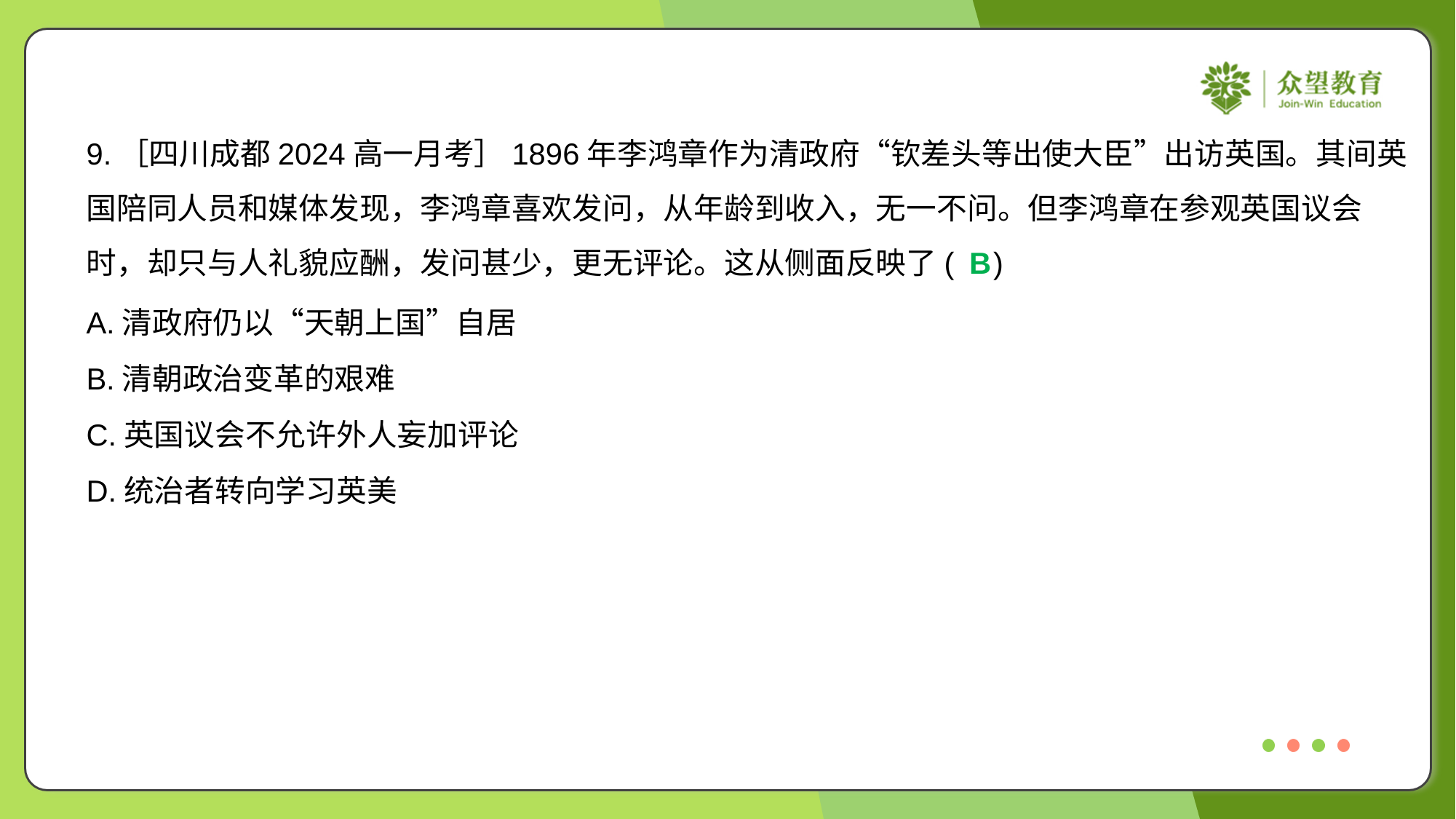

9.［四川成都2024高一月考］1896年李鸿章作为清政府“钦差头等出使大臣”出访英国。其间英
国陪同人员和媒体发现，李鸿章喜欢发问，从年龄到收入，无一不问。但李鸿章在参观英国议会
时，却只与人礼貌应酬，发问甚少，更无评论。这从侧面反映了(     )
B
A.清政府仍以“天朝上国”自居
B.清朝政治变革的艰难
C.英国议会不允许外人妄加评论
D.统治者转向学习英美